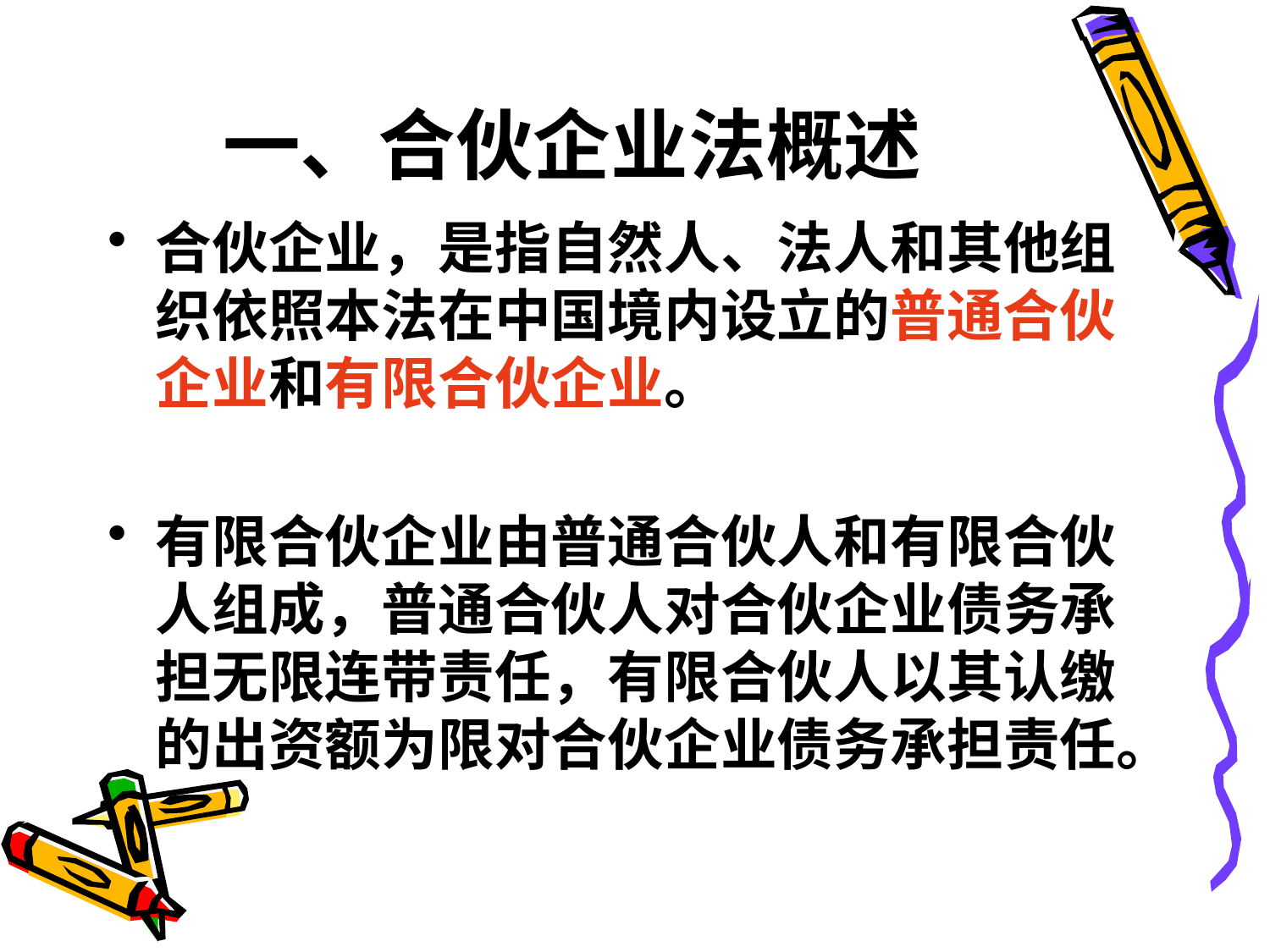

# 一、合伙企业法概述
合伙企业，是指自然人、法人和其他组织依照本法在中国境内设立的普通合伙企业和有限合伙企业。

有限合伙企业由普通合伙人和有限合伙人组成，普通合伙人对合伙企业债务承担无限连带责任，有限合伙人以其认缴的出资额为限对合伙企业债务承担责任。